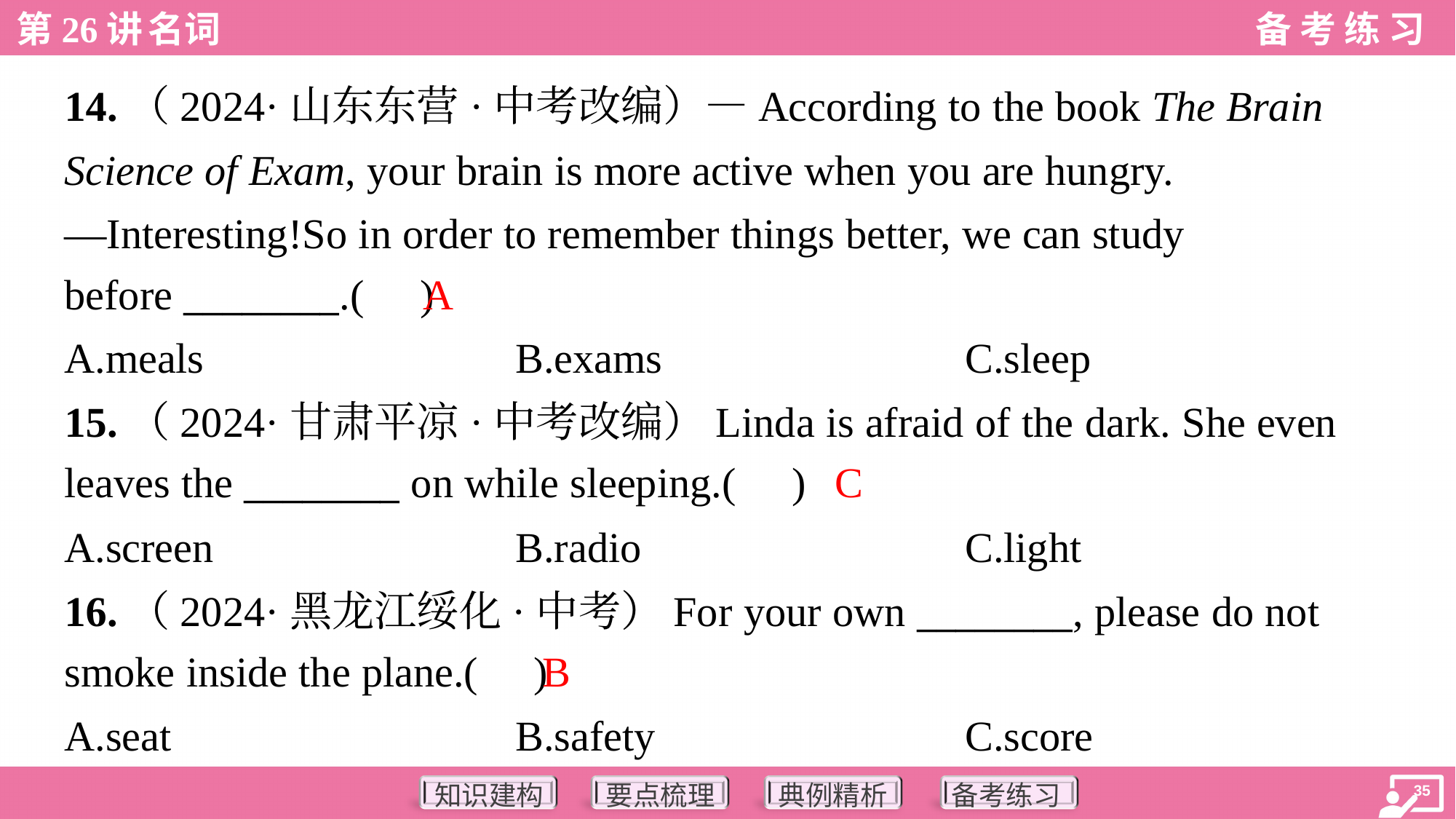

14.（2024·山东东营·中考改编）—According to the book The Brain
Science of Exam, your brain is more active when you are hungry.
—Interesting!So in order to remember things better, we can study
before ________.(     )
A
A.meals	B.exams	C.sleep
15.（2024·甘肃平凉·中考改编）Linda is afraid of the dark. She even
leaves the ________ on while sleeping.(     )
C
A.screen	B.radio	C.light
16.（2024·黑龙江绥化·中考）For your own ________, please do not
smoke inside the plane.(     )
B
A.seat	B.safety	C.score